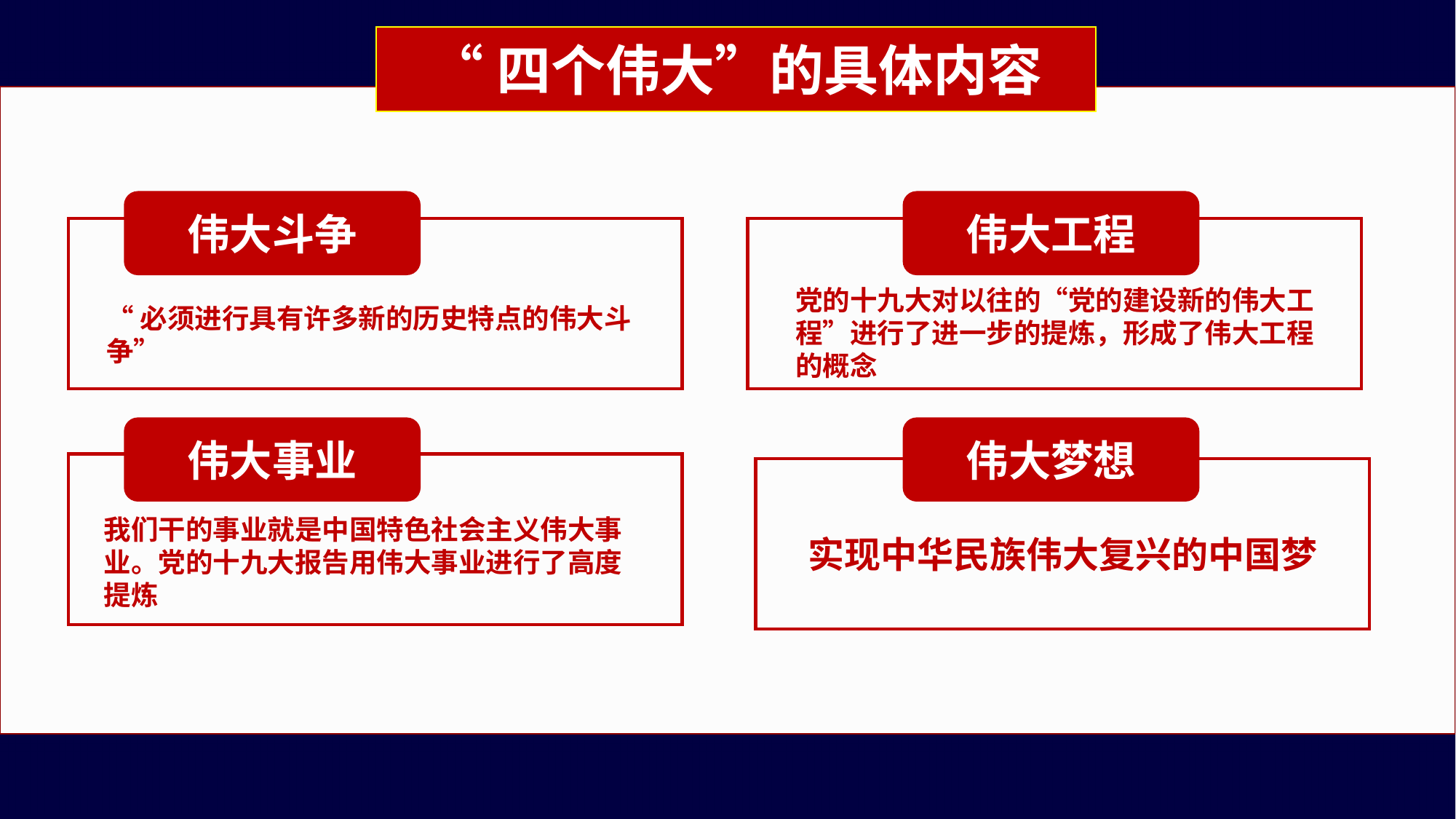

“四个伟大”的具体内容
伟大斗争
伟大工程

党的十九大对以往的“党的建设新的伟大工程”进行了进一步的提炼，形成了伟大工程的概念
“必须进行具有许多新的历史特点的伟大斗争”
伟大事业
伟大梦想

我们干的事业就是中国特色社会主义伟大事业。党的十九大报告用伟大事业进行了高度提炼
实现中华民族伟大复兴的中国梦